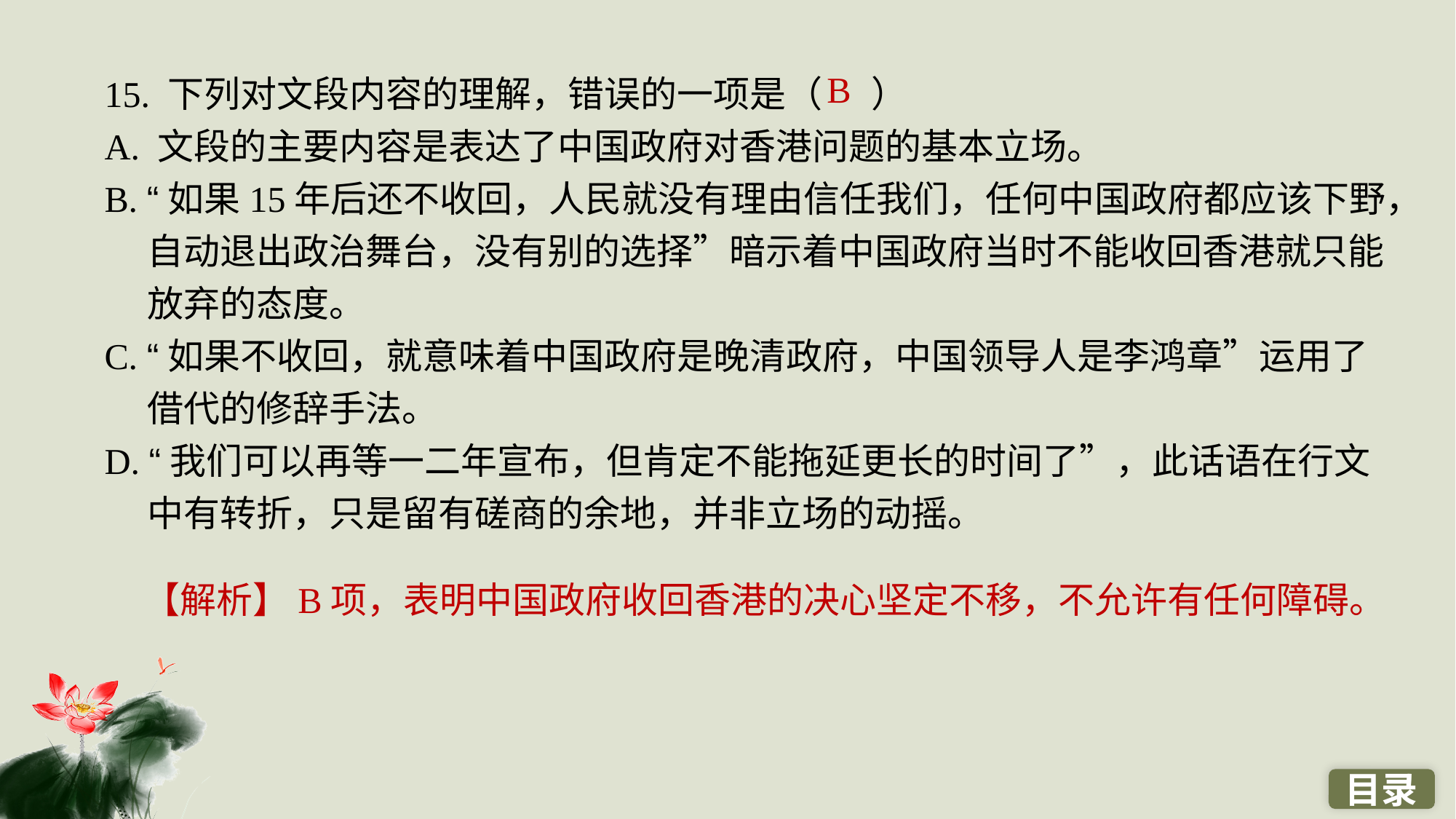

15. 下列对文段内容的理解，错误的一项是（      ）
A. 文段的主要内容是表达了中国政府对香港问题的基本立场。
B. “如果15年后还不收回，人民就没有理由信任我们，任何中国政府都应该下野，自动退出政治舞台，没有别的选择”暗示着中国政府当时不能收回香港就只能放弃的态度。
C. “如果不收回，就意味着中国政府是晚清政府，中国领导人是李鸿章”运用了借代的修辞手法。
D. “我们可以再等一二年宣布，但肯定不能拖延更长的时间了”，此话语在行文中有转折，只是留有磋商的余地，并非立场的动摇。
B
【解析】B项，表明中国政府收回香港的决心坚定不移，不允许有任何障碍。